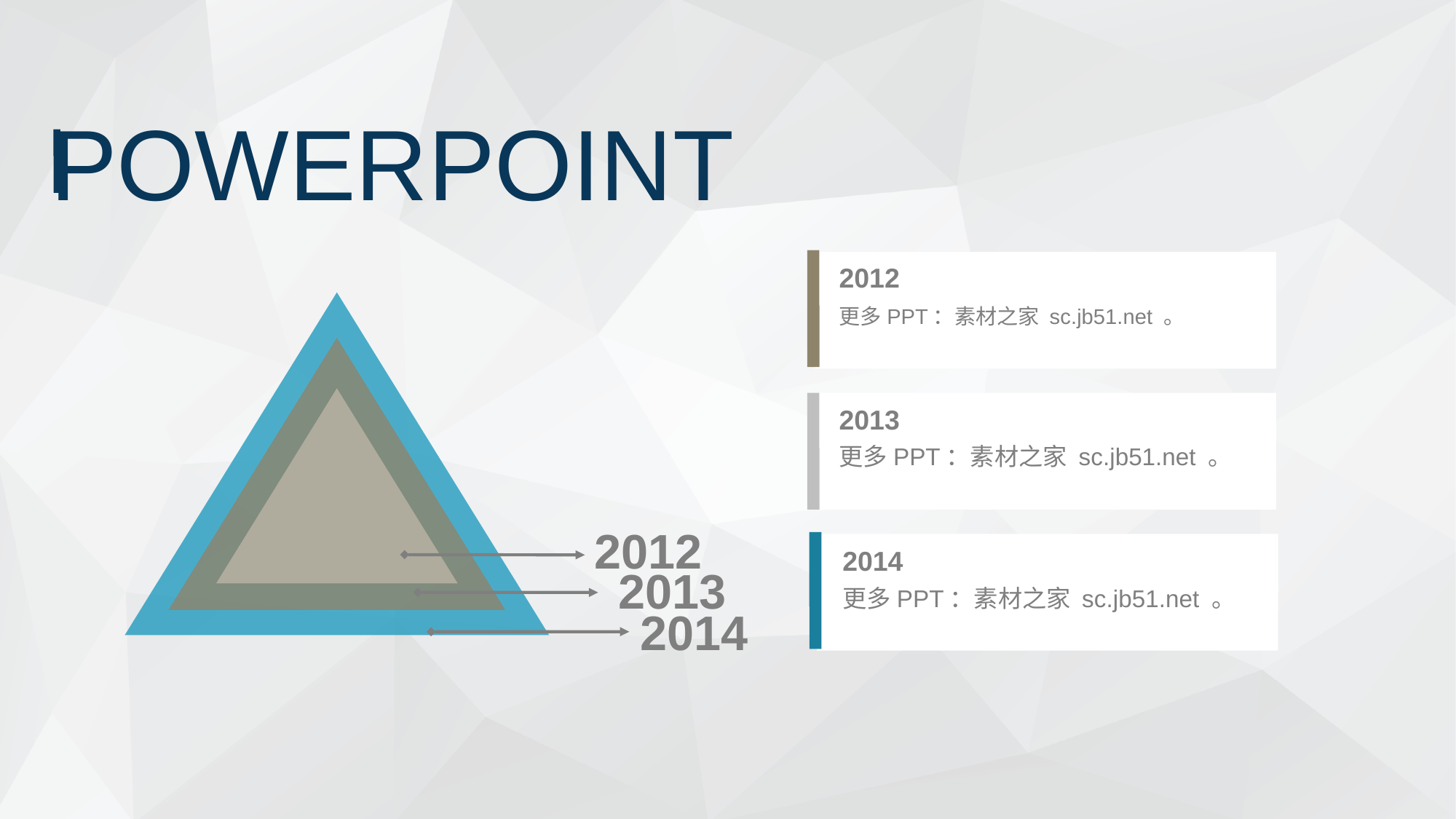

POWERPOINT

2012

更多PPT：素材之家 sc.jb51.net 。

2013

更多PPT：素材之家 sc.jb51.net 。
2012
2014

2013
更多PPT：素材之家 sc.jb51.net 。

2014